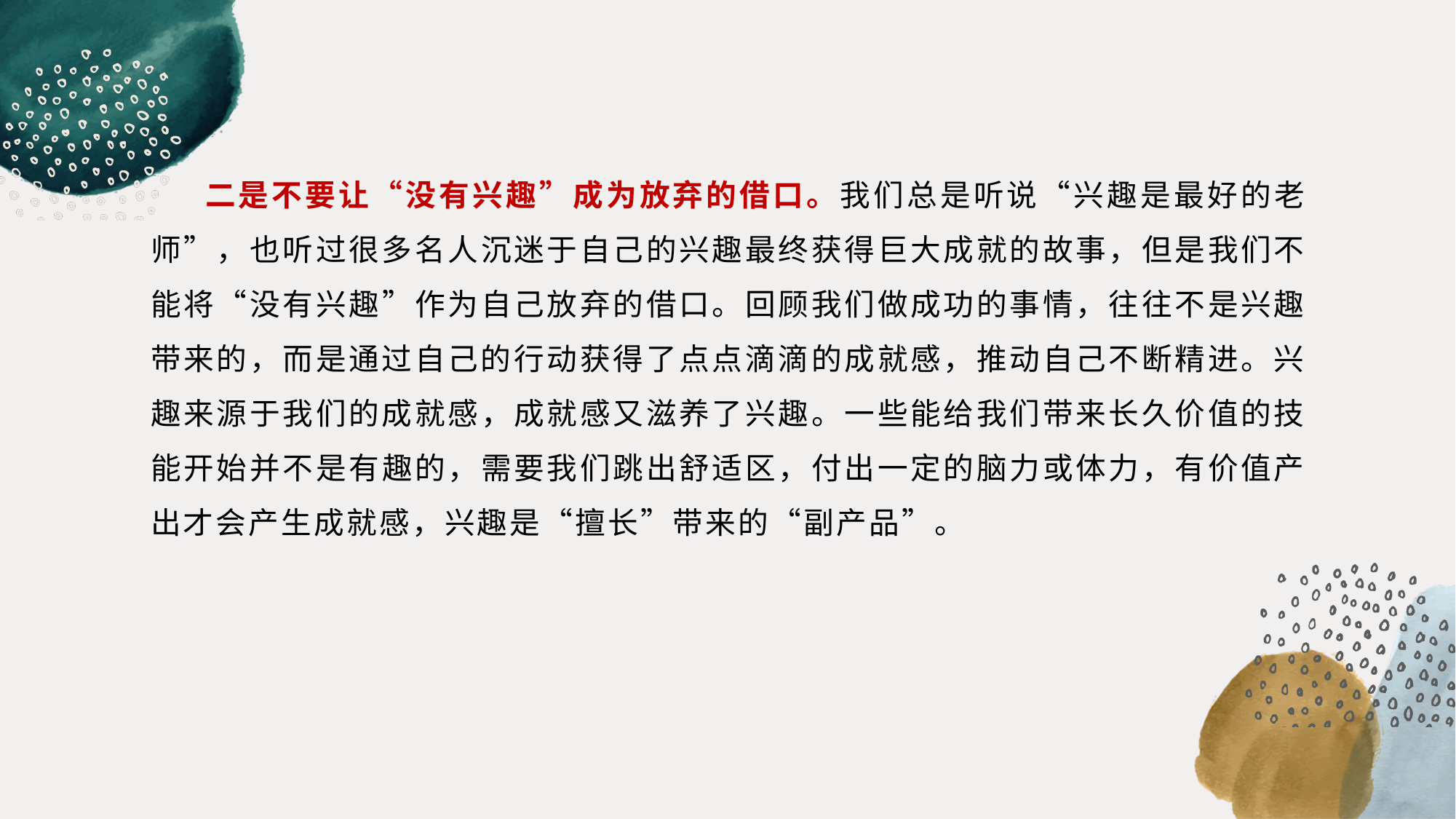

二是不要让“没有兴趣”成为放弃的借口。我们总是听说“兴趣是最好的老师”，也听过很多名人沉迷于自己的兴趣最终获得巨大成就的故事，但是我们不能将“没有兴趣”作为自己放弃的借口。回顾我们做成功的事情，往往不是兴趣带来的，而是通过自己的行动获得了点点滴滴的成就感，推动自己不断精进。兴趣来源于我们的成就感，成就感又滋养了兴趣。一些能给我们带来长久价值的技能开始并不是有趣的，需要我们跳出舒适区，付出一定的脑力或体力，有价值产出才会产生成就感，兴趣是“擅长”带来的“副产品”。